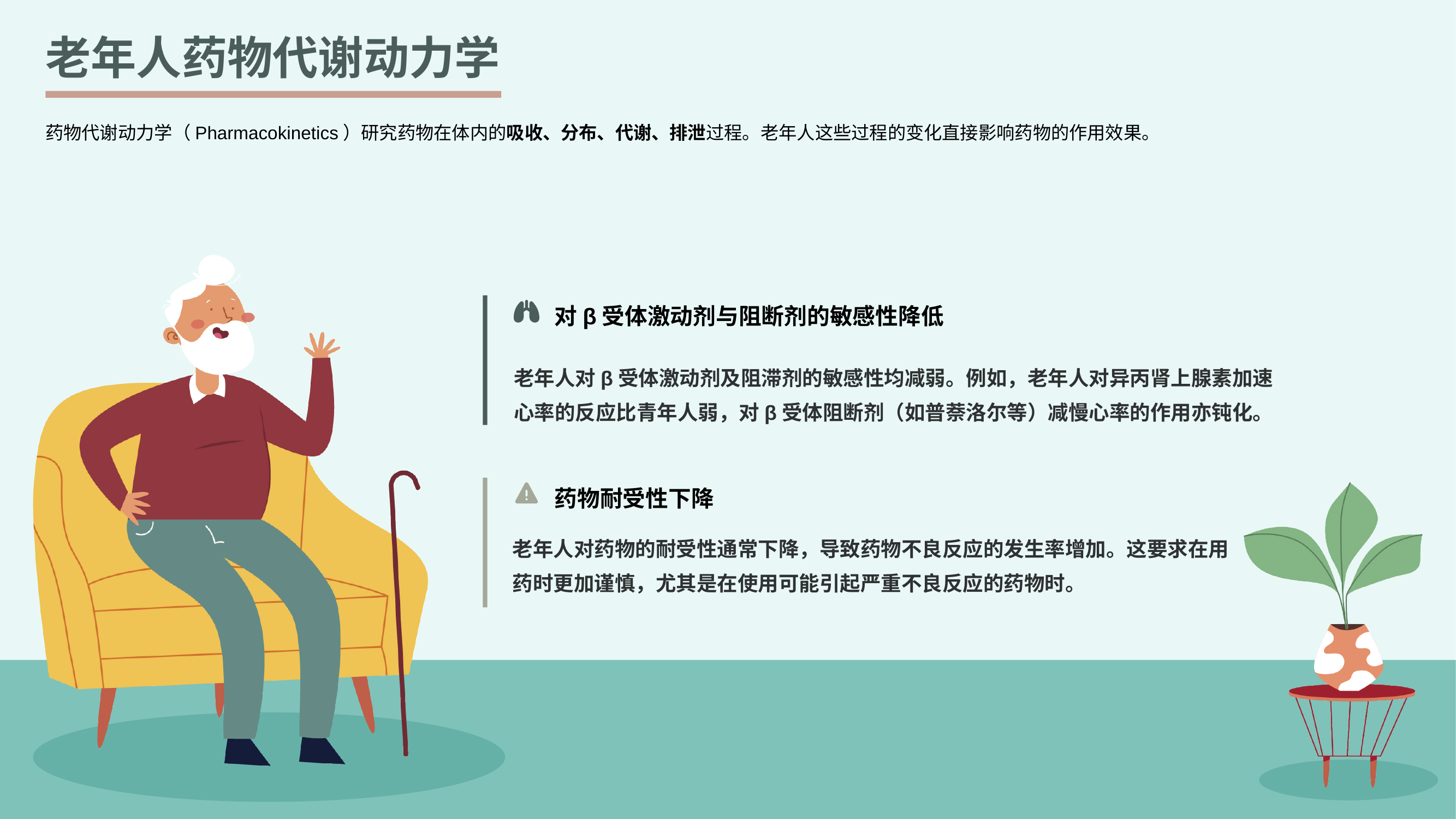

老年人药物代谢动力学

药物代谢动力学（Pharmacokinetics）研究药物在体内的吸收、分布、代谢、排泄过程。老年人这些过程的变化直接影响药物的作用效果。

对β受体激动剂与阻断剂的敏感性降低

老年人对β受体激动剂及阻滞剂的敏感性均减弱。例如，老年人对异丙肾上腺素加速心率的反应比青年人弱，对β受体阻断剂（如普萘洛尔等）减慢心率的作用亦钝化。

药物耐受性下降

老年人对药物的耐受性通常下降，导致药物不良反应的发生率增加。这要求在用药时更加谨慎，尤其是在使用可能引起严重不良反应的药物时。